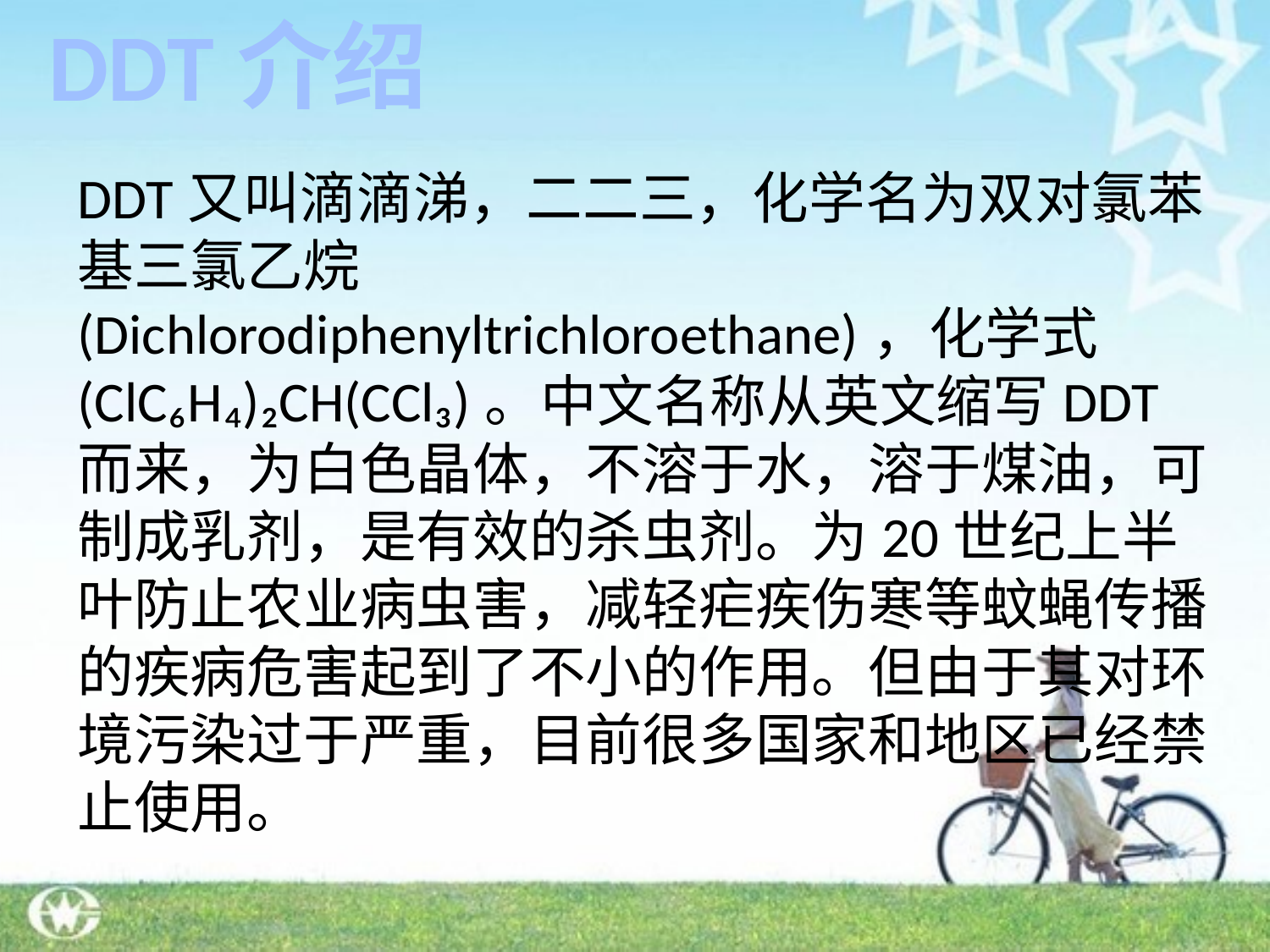

DDT介绍
DDT又叫滴滴涕，二二三，化学名为双对氯苯基三氯乙烷(Dichlorodiphenyltrichloroethane)，化学式(ClC₆H₄)₂CH(CCl₃)。中文名称从英文缩写DDT而来，为白色晶体，不溶于水，溶于煤油，可制成乳剂，是有效的杀虫剂。为20世纪上半叶防止农业病虫害，减轻疟疾伤寒等蚊蝇传播的疾病危害起到了不小的作用。但由于其对环境污染过于严重，目前很多国家和地区已经禁止使用。